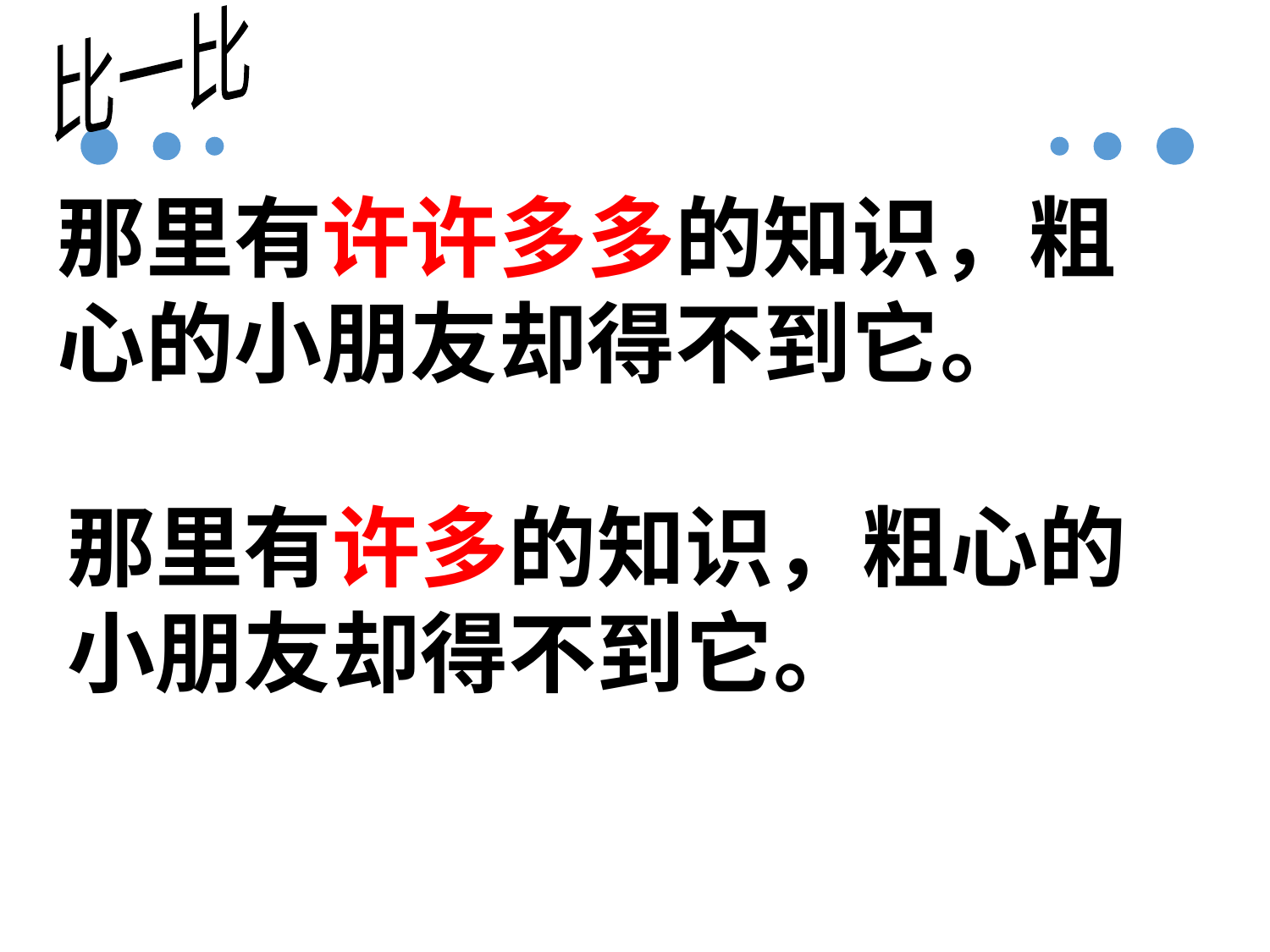

比一比
那里有许许多多的知识，粗心的小朋友却得不到它。
那里有许多的知识，粗心的小朋友却得不到它。